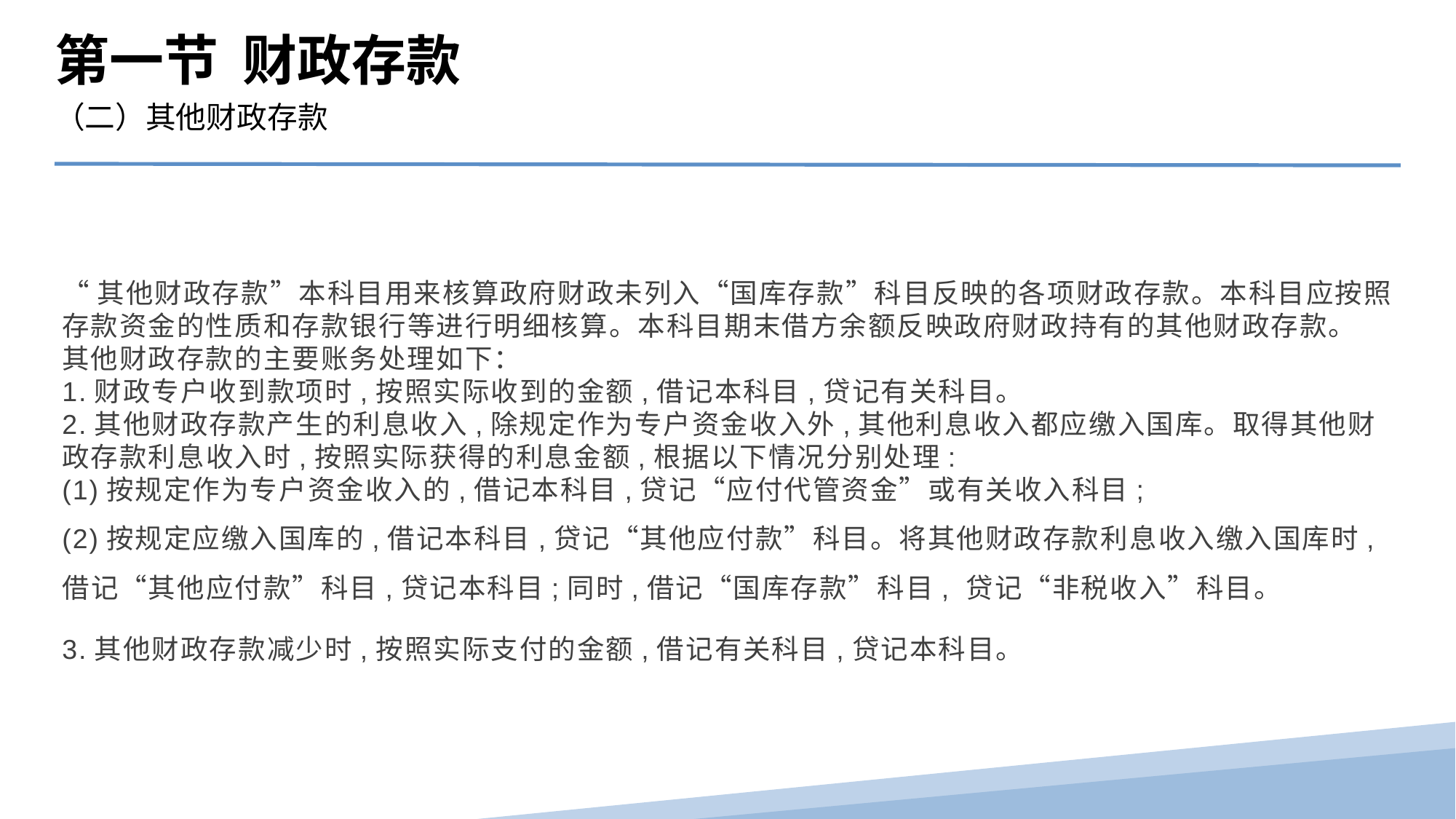

第一节  财政存款
（二）其他财政存款
“其他财政存款”本科目用来核算政府财政未列入“国库存款”科目反映的各项财政存款。本科目应按照存款资金的性质和存款银行等进行明细核算。本科目期末借方余额反映政府财政持有的其他财政存款。
其他财政存款的主要账务处理如下：
1.财政专户收到款项时,按照实际收到的金额,借记本科目,贷记有关科目。
2.其他财政存款产生的利息收入,除规定作为专户资金收入外,其他利息收入都应缴入国库。取得其他财政存款利息收入时,按照实际获得的利息金额,根据以下情况分别处理:
(1)按规定作为专户资金收入的,借记本科目,贷记“应付代管资金”或有关收入科目;
(2)按规定应缴入国库的,借记本科目,贷记“其他应付款”科目。将其他财政存款利息收入缴入国库时,借记“其他应付款”科目,贷记本科目;同时,借记“国库存款”科目, 贷记“非税收入”科目。
3.其他财政存款减少时,按照实际支付的金额,借记有关科目,贷记本科目。